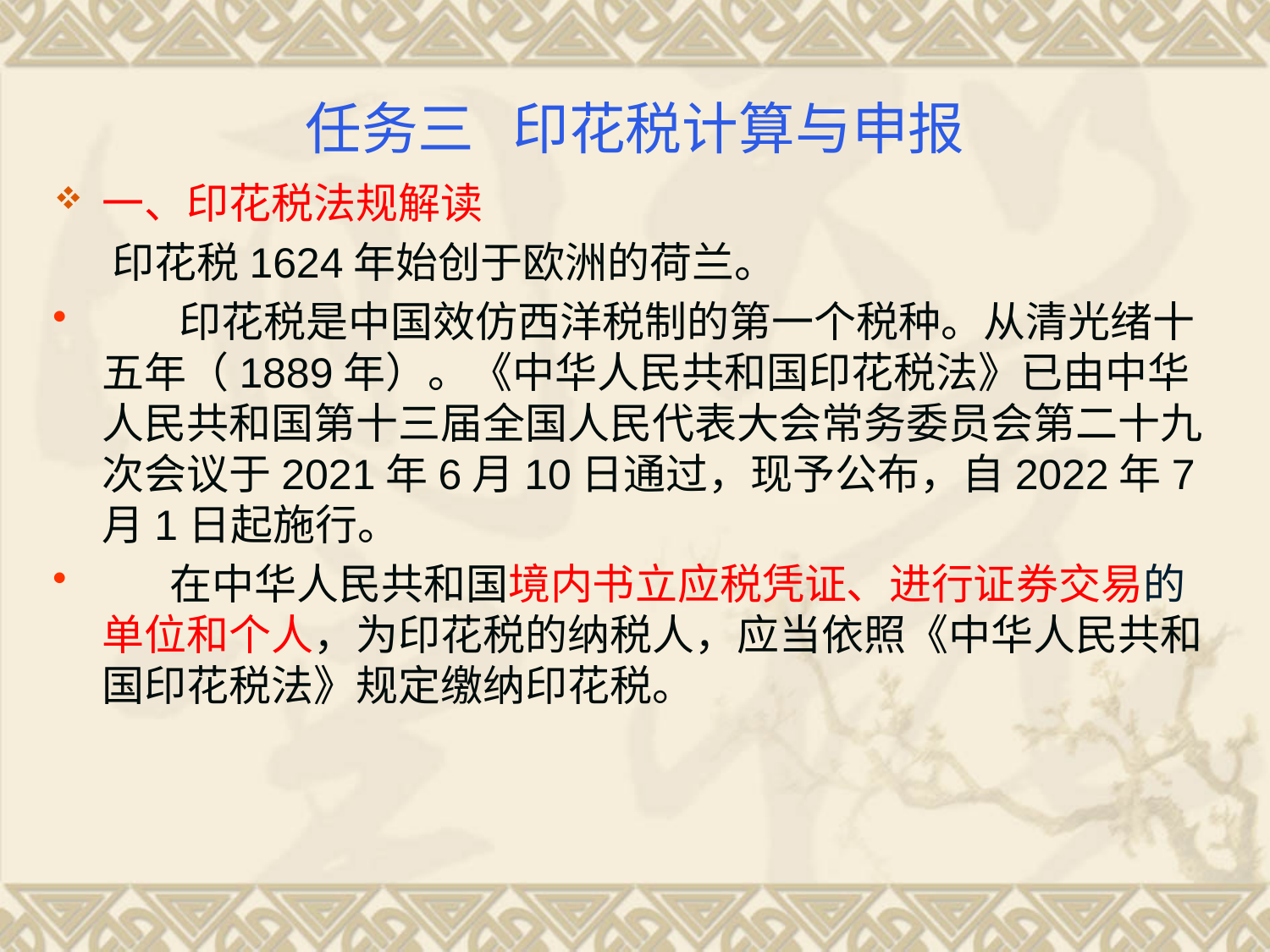

# 任务三   印花税计算与申报
一、印花税法规解读
     印花税1624年始创于欧洲的荷兰。
       印花税是中国效仿西洋税制的第一个税种。从清光绪十五年（1889年）。《中华人民共和国印花税法》已由中华人民共和国第十三届全国人民代表大会常务委员会第二十九次会议于2021年6月10日通过，现予公布，自2022年7月1日起施行。
      在中华人民共和国境内书立应税凭证、进行证券交易的单位和个人，为印花税的纳税人，应当依照《中华人民共和国印花税法》规定缴纳印花税。